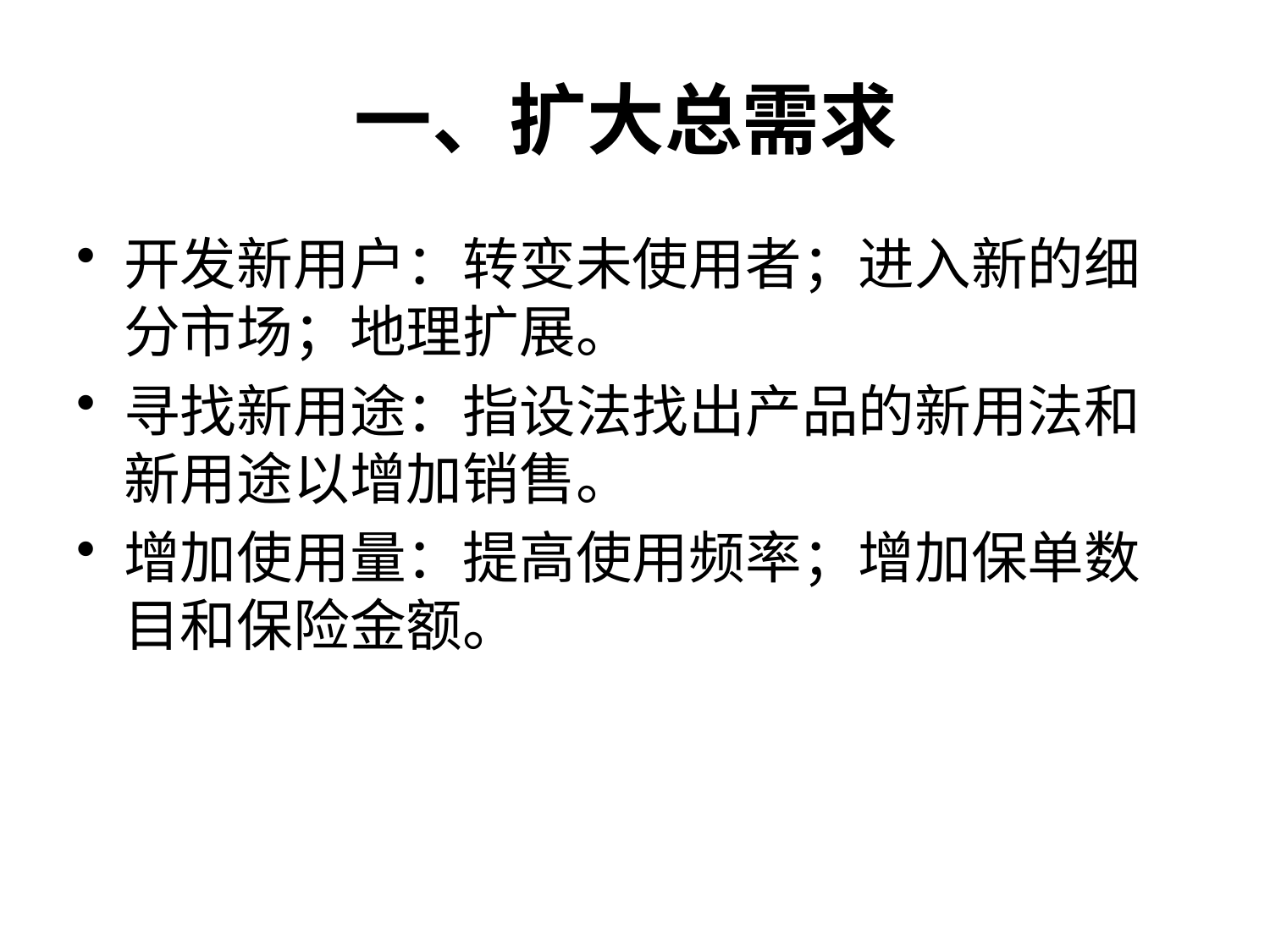

# 一、扩大总需求
开发新用户：转变未使用者；进入新的细分市场；地理扩展。
寻找新用途：指设法找出产品的新用法和新用途以增加销售。
增加使用量：提高使用频率；增加保单数目和保险金额。